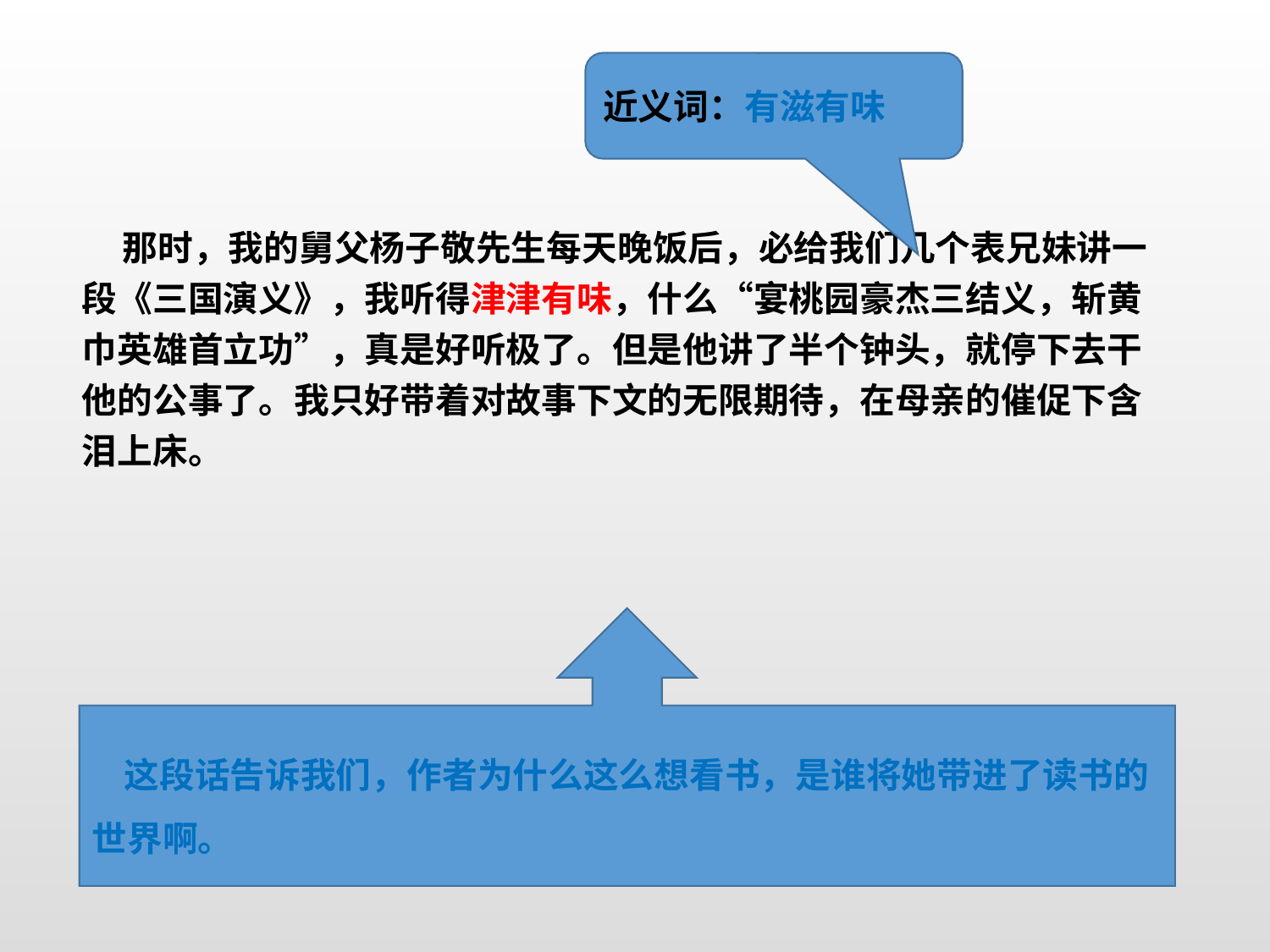

近义词：有滋有味
    那时，我的舅父杨子敬先生每天晚饭后，必给我们几个表兄妹讲一段《三国演义》，我听得津津有味，什么“宴桃园豪杰三结义，斩黄巾英雄首立功”，真是好听极了。但是他讲了半个钟头，就停下去干他的公事了。我只好带着对故事下文的无限期待，在母亲的催促下含泪上床。
    这段话告诉我们，作者为什么这么想看书，是谁将她带进了读书的世界啊。